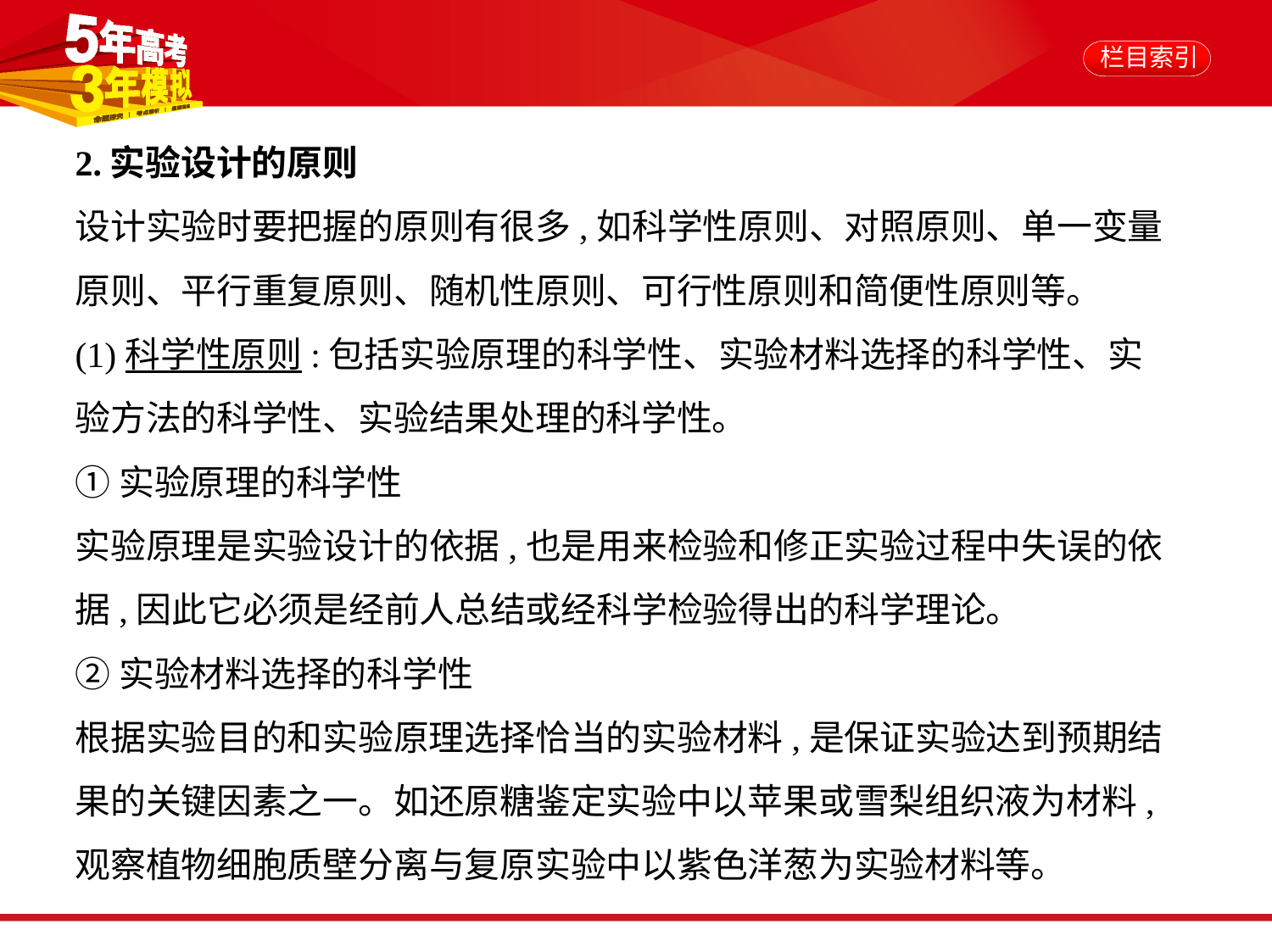

2.实验设计的原则
设计实验时要把握的原则有很多,如科学性原则、对照原则、单一变量
原则、平行重复原则、随机性原则、可行性原则和简便性原则等。
(1)科学性原则:包括实验原理的科学性、实验材料选择的科学性、实
验方法的科学性、实验结果处理的科学性。
①实验原理的科学性
实验原理是实验设计的依据,也是用来检验和修正实验过程中失误的依
据,因此它必须是经前人总结或经科学检验得出的科学理论。
②实验材料选择的科学性
根据实验目的和实验原理选择恰当的实验材料,是保证实验达到预期结
果的关键因素之一。如还原糖鉴定实验中以苹果或雪梨组织液为材料,
观察植物细胞质壁分离与复原实验中以紫色洋葱为实验材料等。